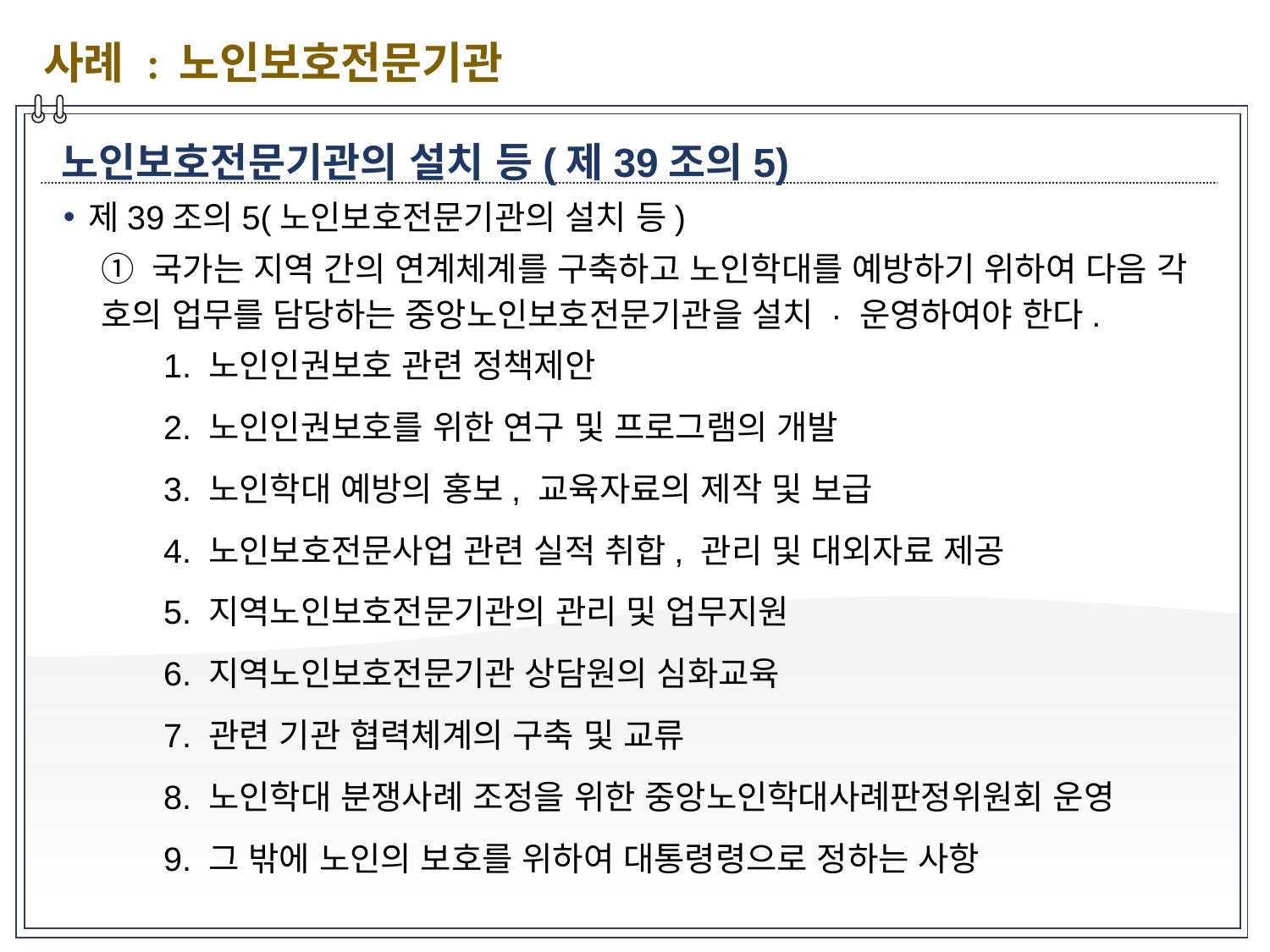

사례 : 노인보호전문기관

노인보호전문기관의 설치 등(제39조의5)

제39조의5(노인보호전문기관의 설치 등)
① 국가는 지역 간의 연계체계를 구축하고 노인학대를 예방하기 위하여 다음 각 호의 업무를 담당하는 중앙노인보호전문기관을 설치 · 운영하여야 한다.
1. 노인인권보호 관련 정책제안
2. 노인인권보호를 위한 연구 및 프로그램의 개발
3. 노인학대 예방의 홍보, 교육자료의 제작 및 보급
4. 노인보호전문사업 관련 실적 취합, 관리 및 대외자료 제공
5. 지역노인보호전문기관의 관리 및 업무지원
6. 지역노인보호전문기관 상담원의 심화교육
7. 관련 기관 협력체계의 구축 및 교류
8. 노인학대 분쟁사례 조정을 위한 중앙노인학대사례판정위원회 운영
9. 그 밖에 노인의 보호를 위하여 대통령령으로 정하는 사항